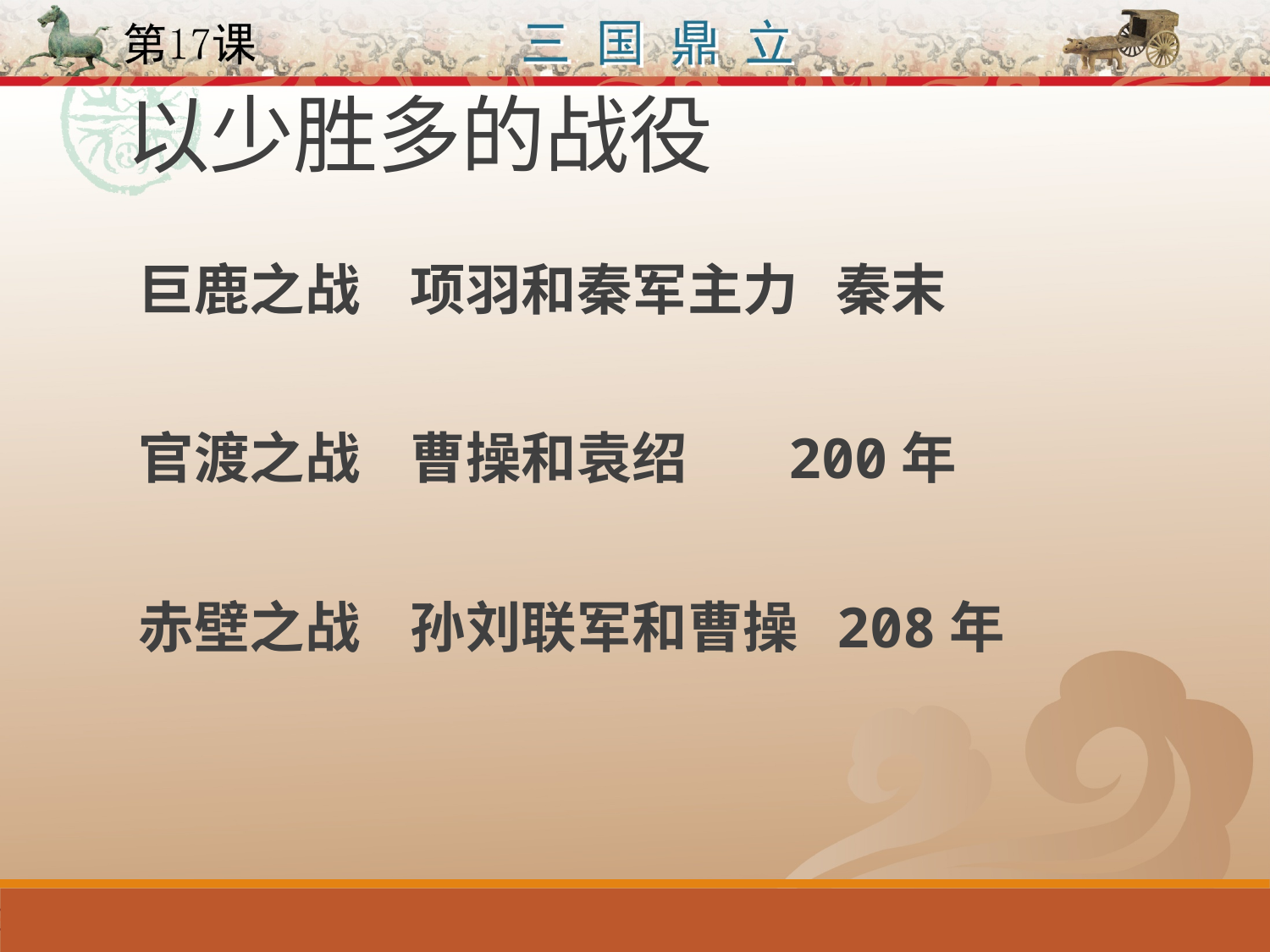

# 以少胜多的战役
巨鹿之战    项羽和秦军主力   秦末

官渡之战    曹操和袁绍       200年

赤壁之战    孙刘联军和曹操  208年